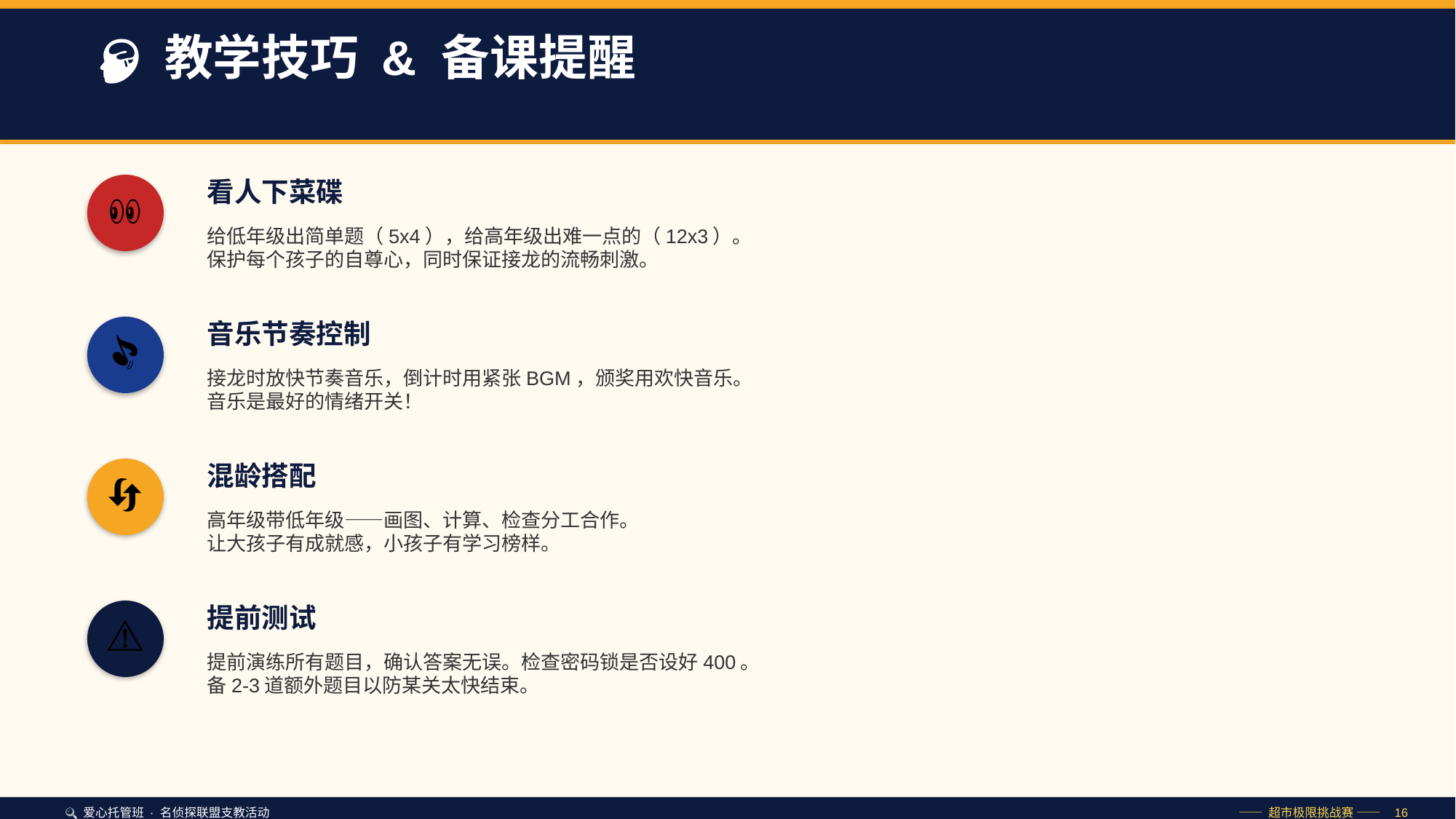

🧠 教学技巧 & 备课提醒

看人下菜碟

👀
给低年级出简单题（5x4），给高年级出难一点的（12x3）。
保护每个孩子的自尊心，同时保证接龙的流畅刺激。
音乐节奏控制

🎵
接龙时放快节奏音乐，倒计时用紧张BGM，颁奖用欢快音乐。
音乐是最好的情绪开关！
混龄搭配

🔄
高年级带低年级——画图、计算、检查分工合作。
让大孩子有成就感，小孩子有学习榜样。
提前测试

⚠️
提前演练所有题目，确认答案无误。检查密码锁是否设好400。
备2-3道额外题目以防某关太快结束。

🔍 爱心托管班 · 名侦探联盟支教活动
—— 超市极限挑战赛 ——    16